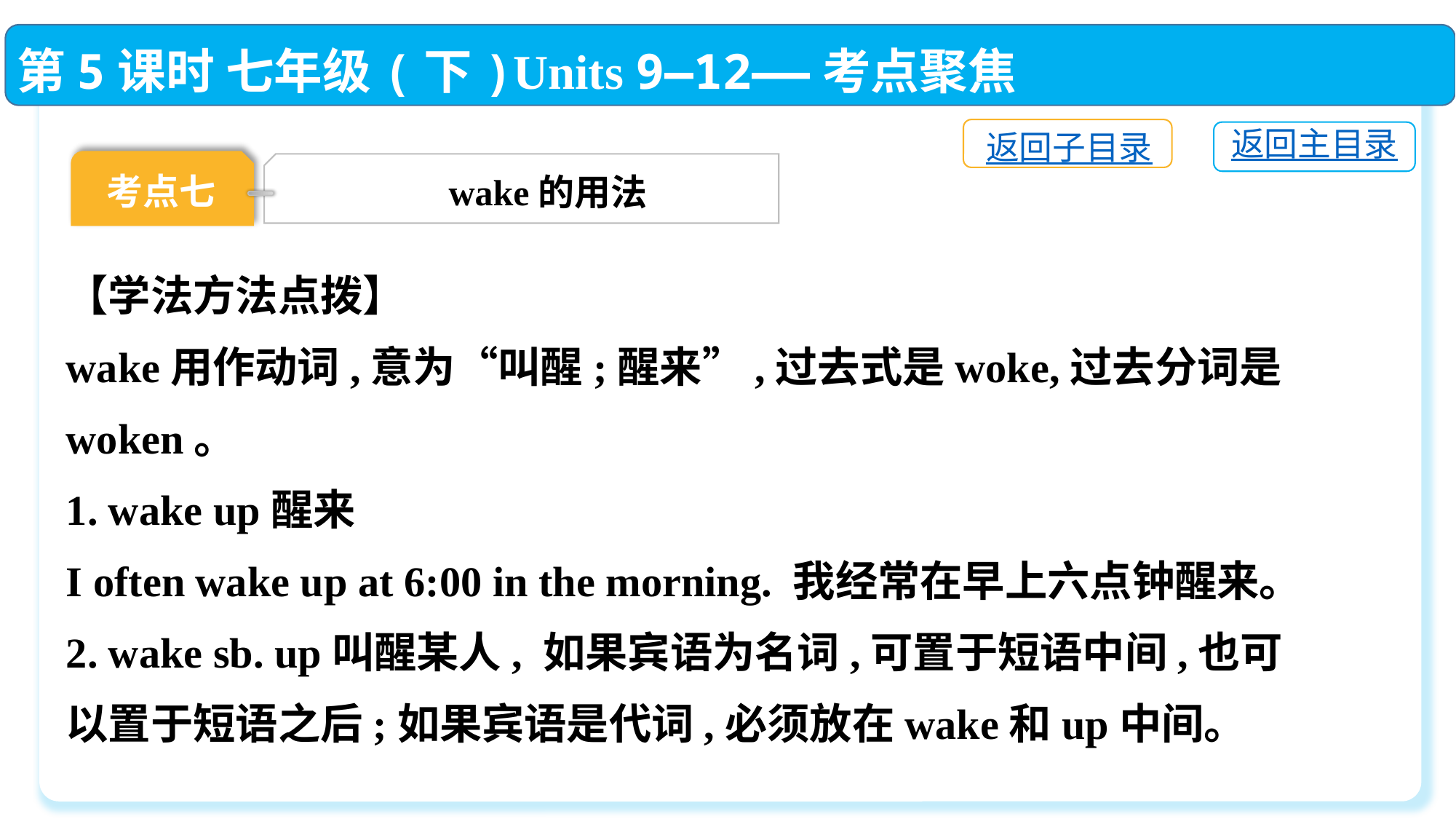

第5课时 七年级(下)Units 9—12——考点聚焦

返回子目录
返回主目录
考点七
wake的用法

【学法方法点拨】
wake用作动词,意为“叫醒;醒来”,过去式是woke,过去分词是woken。
1. wake up醒来
I often wake up at 6:00 in the morning. 我经常在早上六点钟醒来。
2. wake sb. up叫醒某人, 如果宾语为名词,可置于短语中间,也可以置于短语之后;如果宾语是代词,必须放在wake和up中间。